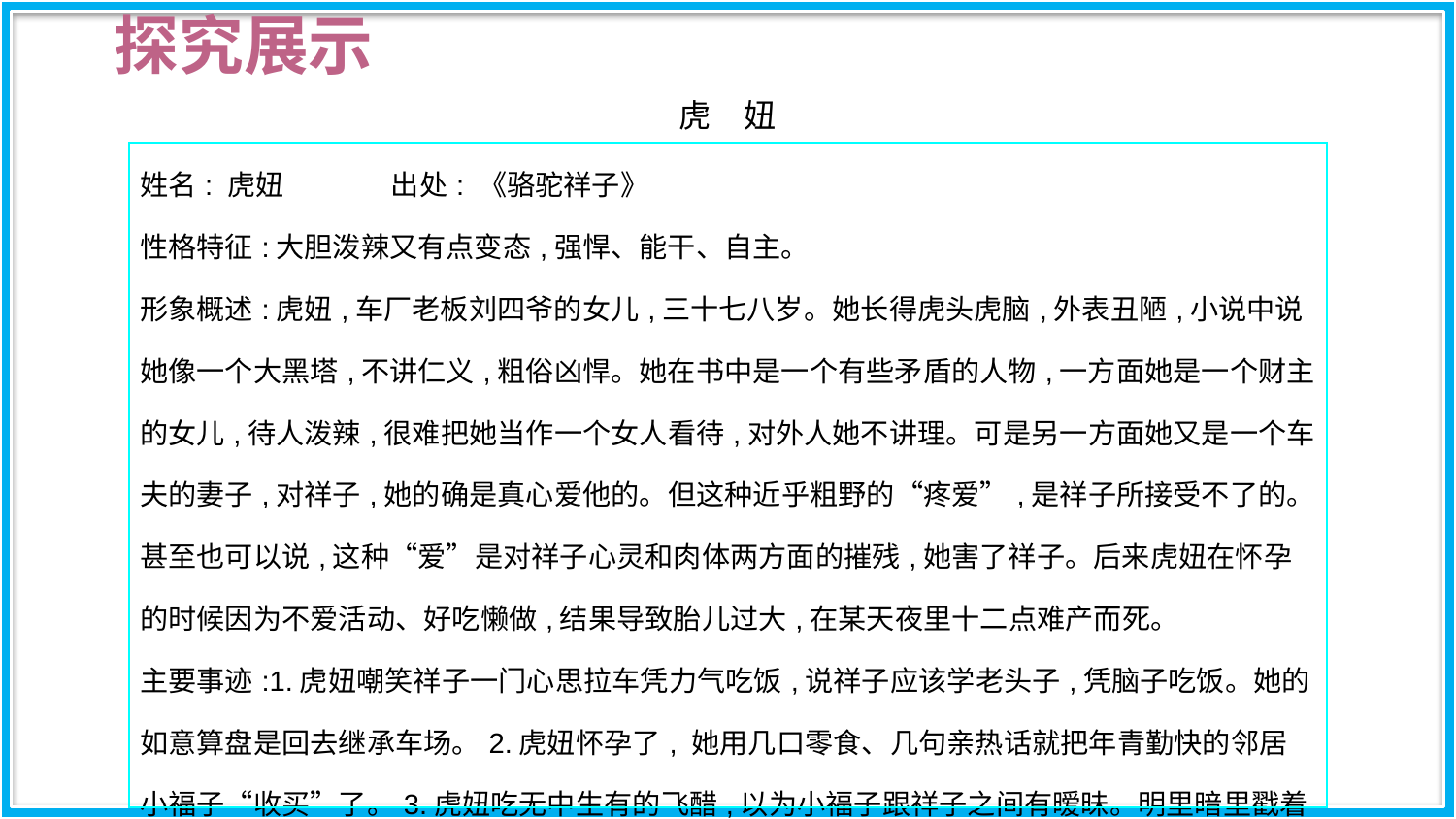

探究展示
虎　妞

| 姓名: 虎妞 出处: 《骆驼祥子》 性格特征:大胆泼辣又有点变态,强悍、能干、自主。 形象概述:虎妞,车厂老板刘四爷的女儿,三十七八岁。她长得虎头虎脑,外表丑陋,小说中说她像一个大黑塔,不讲仁义,粗俗凶悍。她在书中是一个有些矛盾的人物,一方面她是一个财主的女儿,待人泼辣,很难把她当作一个女人看待,对外人她不讲理。可是另一方面她又是一个车夫的妻子,对祥子,她的确是真心爱他的。但这种近乎粗野的“疼爱”,是祥子所接受不了的。甚至也可以说,这种“爱”是对祥子心灵和肉体两方面的摧残,她害了祥子。后来虎妞在怀孕的时候因为不爱活动、好吃懒做,结果导致胎儿过大,在某天夜里十二点难产而死。 主要事迹:1.虎妞嘲笑祥子一门心思拉车凭力气吃饭,说祥子应该学老头子,凭脑子吃饭。她的如意算盘是回去继承车场。2.虎妞怀孕了, 她用几口零食、几句亲热话就把年青勤快的邻居小福子“收买”了。3.虎妞吃无中生有的飞醋,以为小福子跟祥子之间有暧昧。明里暗里戳着小福子一家的脊梁骨。但当小福子拉着两个弟弟给虎妞跪下哀求放他们一条生路时,虎妞又把小福子扶了起来,好言相劝。 |
| --- |